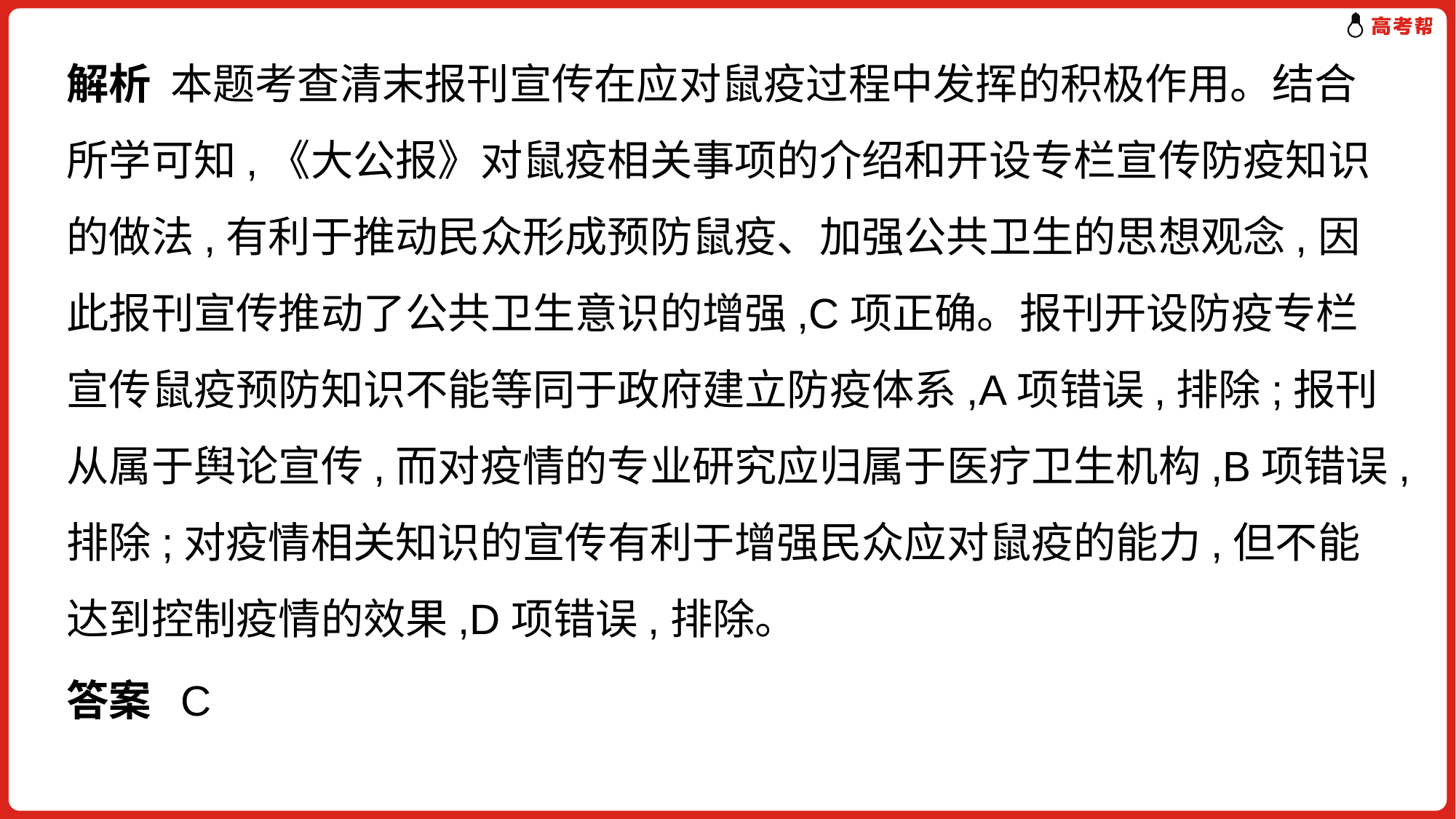

解析  本题考查清末报刊宣传在应对鼠疫过程中发挥的积极作用。结合所学可知,《大公报》对鼠疫相关事项的介绍和开设专栏宣传防疫知识的做法,有利于推动民众形成预防鼠疫、加强公共卫生的思想观念,因此报刊宣传推动了公共卫生意识的增强,C项正确。报刊开设防疫专栏宣传鼠疫预防知识不能等同于政府建立防疫体系,A项错误,排除;报刊从属于舆论宣传,而对疫情的专业研究应归属于医疗卫生机构,B项错误,排除;对疫情相关知识的宣传有利于增强民众应对鼠疫的能力,但不能达到控制疫情的效果,D项错误,排除。
答案  C